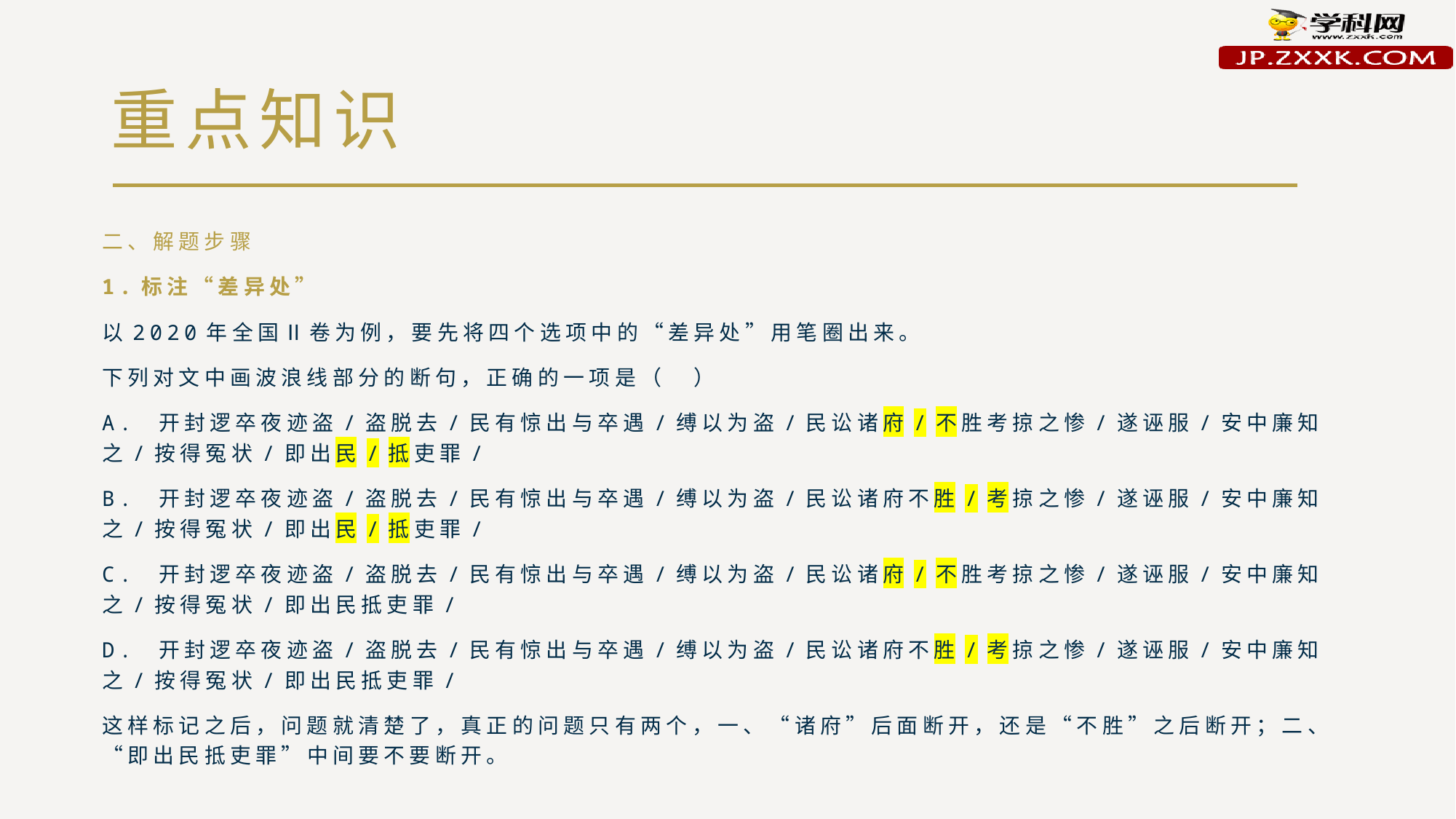

# 重点知识
二、解题步骤
1.标注“差异处”
以2020年全国Ⅱ卷为例，要先将四个选项中的“差异处”用笔圈出来。
下列对文中画波浪线部分的断句，正确的一项是（   ）
A. 开封逻卒夜迹盗/盗脱去/民有惊出与卒遇/缚以为盗/民讼诸府/不胜考掠之惨/遂诬服/安中廉知之/按得冤状/即出民/抵吏罪/
B. 开封逻卒夜迹盗/盗脱去/民有惊出与卒遇/缚以为盗/民讼诸府不胜/考掠之惨/遂诬服/安中廉知之/按得冤状/即出民/抵吏罪/
C. 开封逻卒夜迹盗/盗脱去/民有惊出与卒遇/缚以为盗/民讼诸府/不胜考掠之惨/遂诬服/安中廉知之/按得冤状/即出民抵吏罪/
D. 开封逻卒夜迹盗/盗脱去/民有惊出与卒遇/缚以为盗/民讼诸府不胜/考掠之惨/遂诬服/安中廉知之/按得冤状/即出民抵吏罪/
这样标记之后，问题就清楚了，真正的问题只有两个，一、“诸府”后面断开，还是“不胜”之后断开；二、“即出民抵吏罪”中间要不要断开。